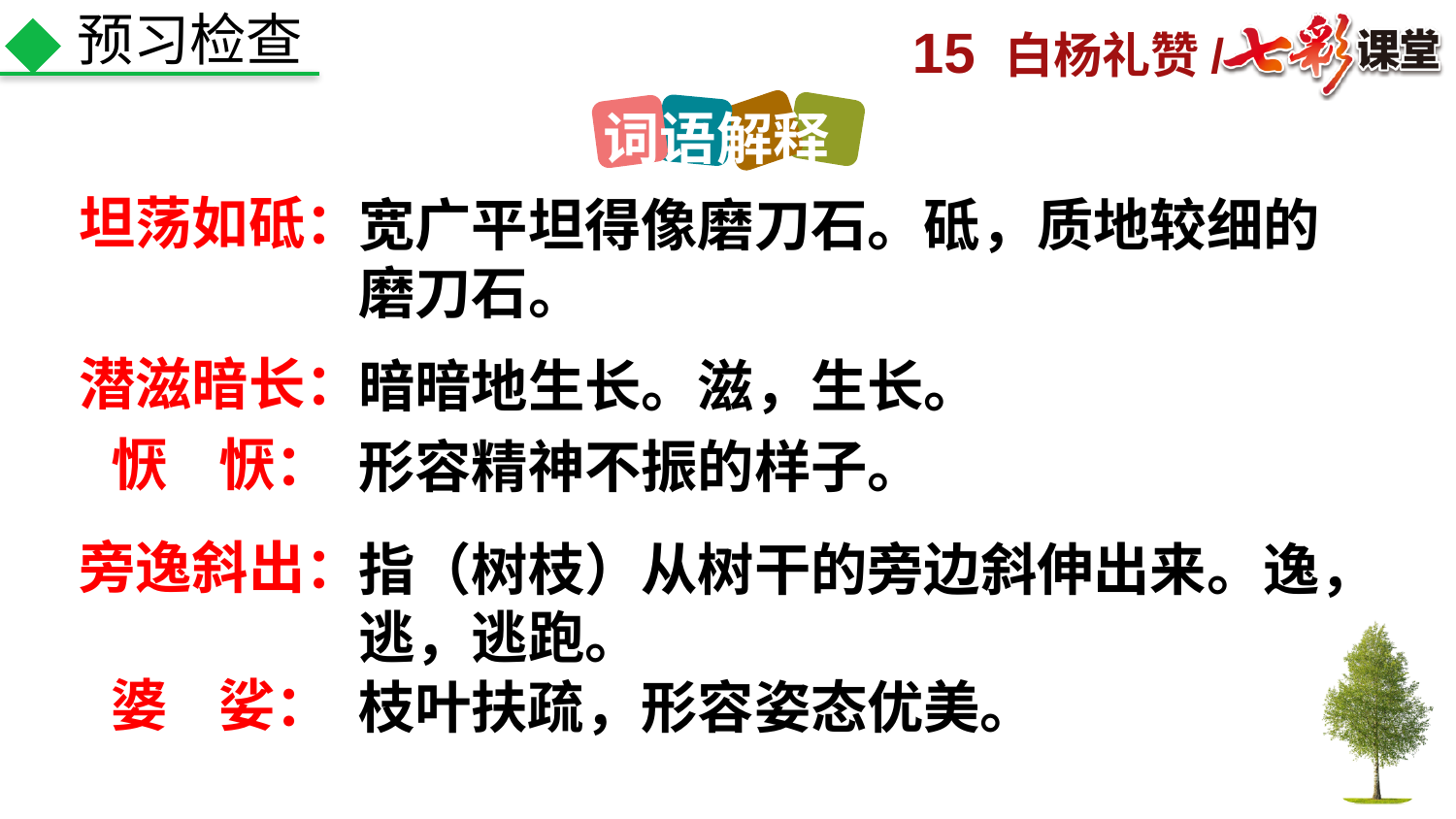

预习检查

词语解释

坦荡如砥：
宽广平坦得像磨刀石。砥，质地较细的磨刀石。
潜滋暗长：
暗暗地生长。滋，生长。
恹    恹：
形容精神不振的样子。
旁逸斜出：
指（树枝）从树干的旁边斜伸出来。逸，逃，逃跑。
婆    娑：
枝叶扶疏，形容姿态优美。